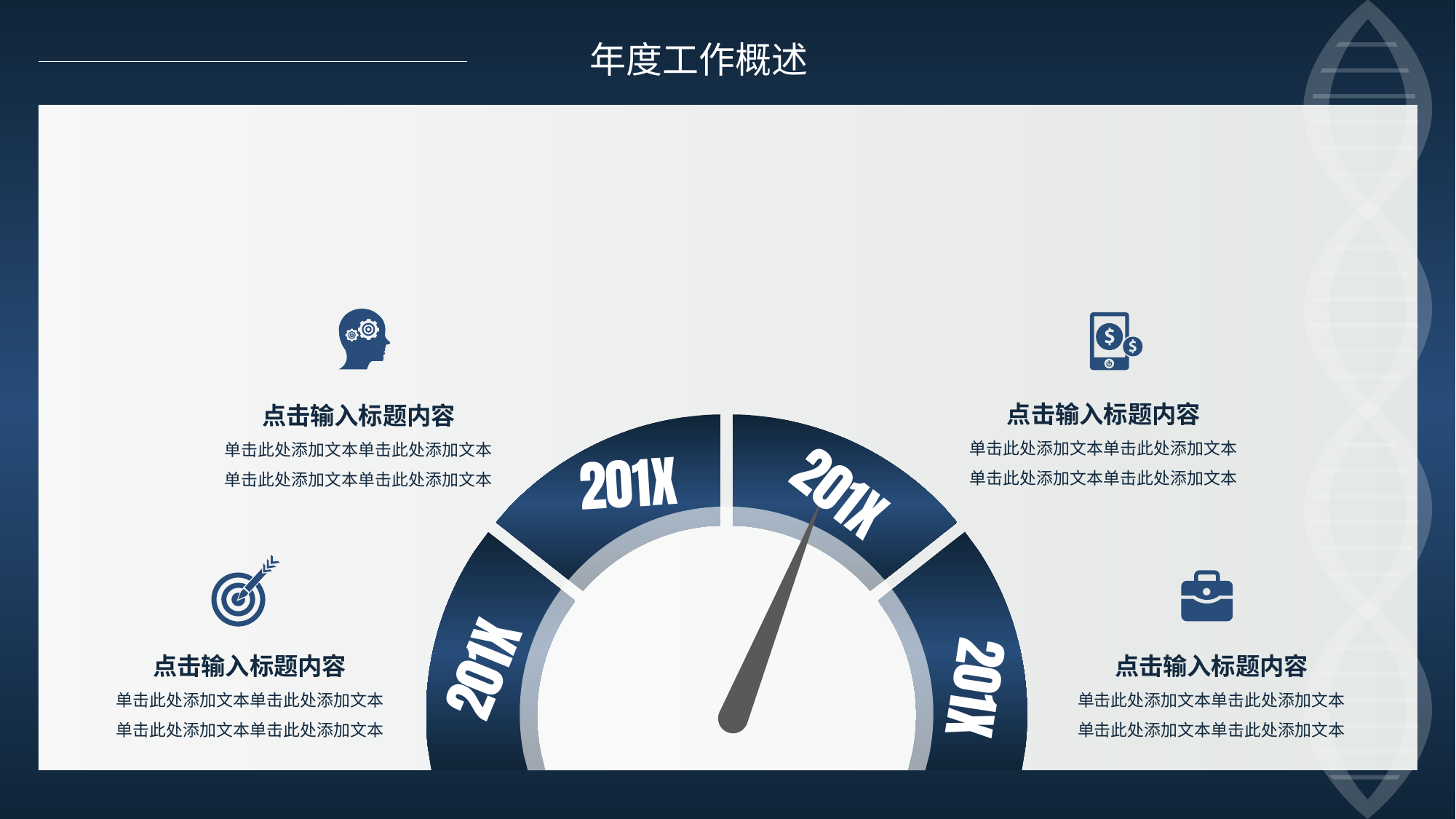

年度工作概述

点击输入标题内容
单击此处添加文本单击此处添加文本
单击此处添加文本单击此处添加文本
点击输入标题内容
单击此处添加文本单击此处添加文本
单击此处添加文本单击此处添加文本

201X
201X

点击输入标题内容
单击此处添加文本单击此处添加文本
单击此处添加文本单击此处添加文本
点击输入标题内容
单击此处添加文本单击此处添加文本
单击此处添加文本单击此处添加文本
201X
201X